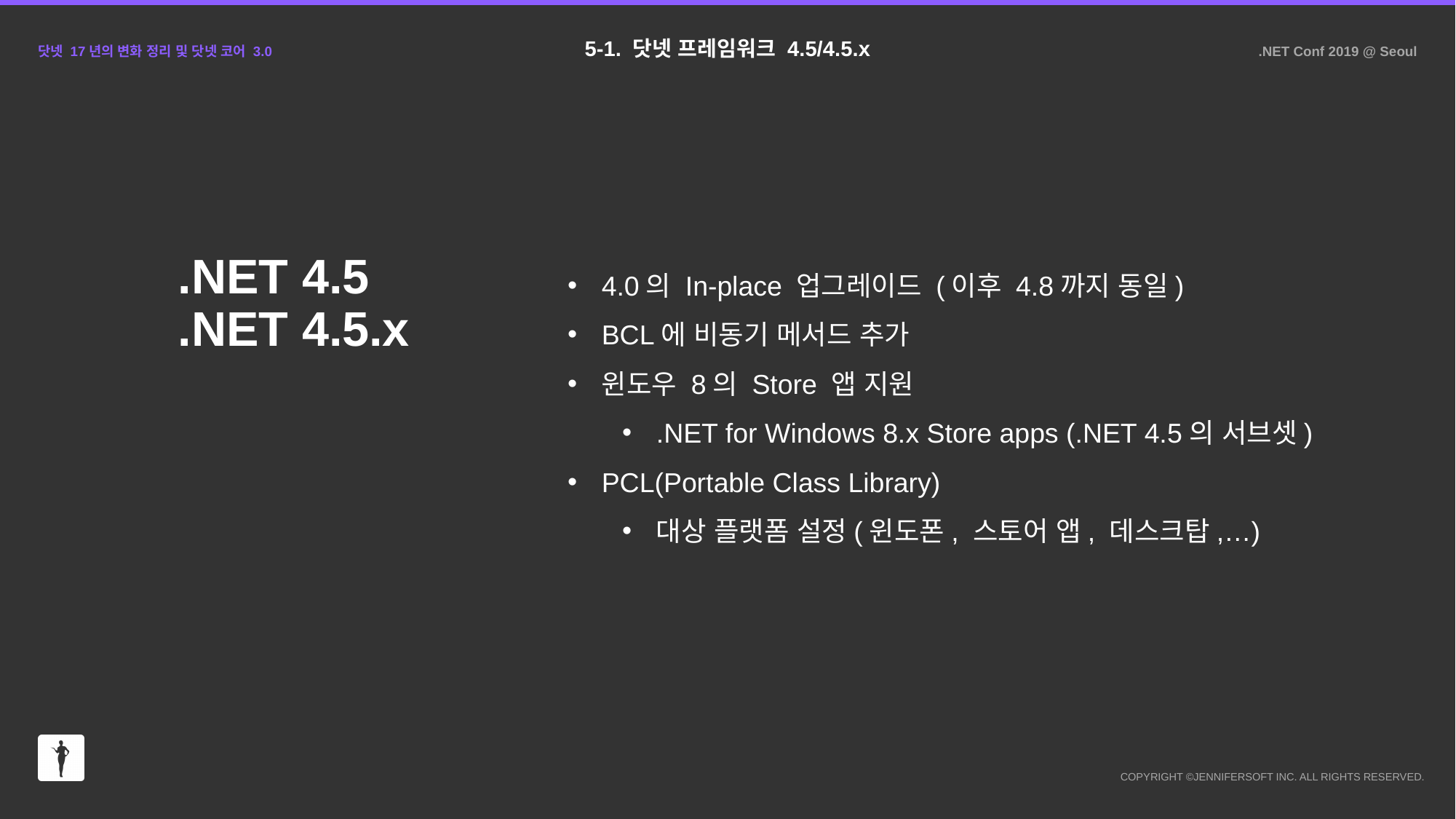

5-1. 닷넷 프레임워크 4.5/4.5.x
.NET 4.5
.NET 4.5.x
4.0의 In-place 업그레이드 (이후 4.8까지 동일)
BCL에 비동기 메서드 추가
윈도우 8의 Store 앱 지원
.NET for Windows 8.x Store apps (.NET 4.5의 서브셋)
PCL(Portable Class Library)
대상 플랫폼 설정(윈도폰, 스토어 앱, 데스크탑,…)